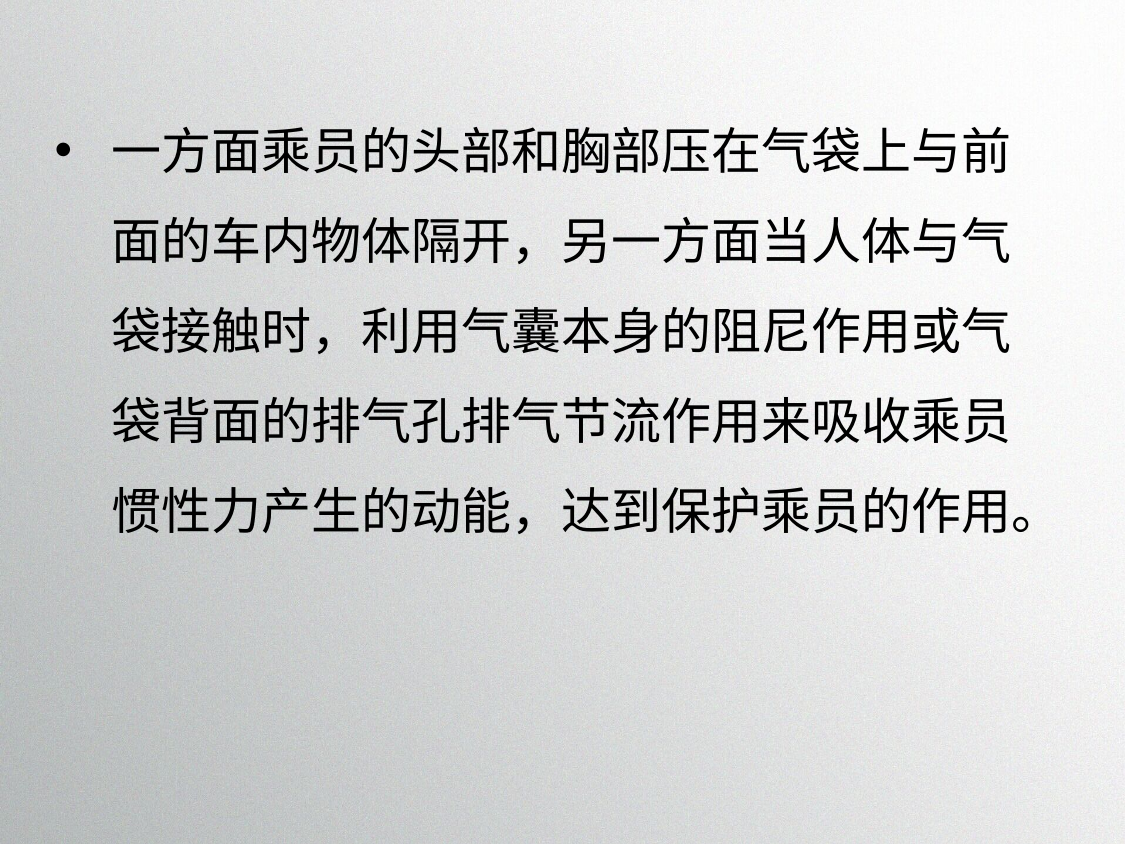

一方面乘员的头部和胸部压在气袋上与前面的车内物体隔开，另一方面当人体与气袋接触时，利用气囊本身的阻尼作用或气袋背面的排气孔排气节流作用来吸收乘员惯性力产生的动能，达到保护乘员的作用。